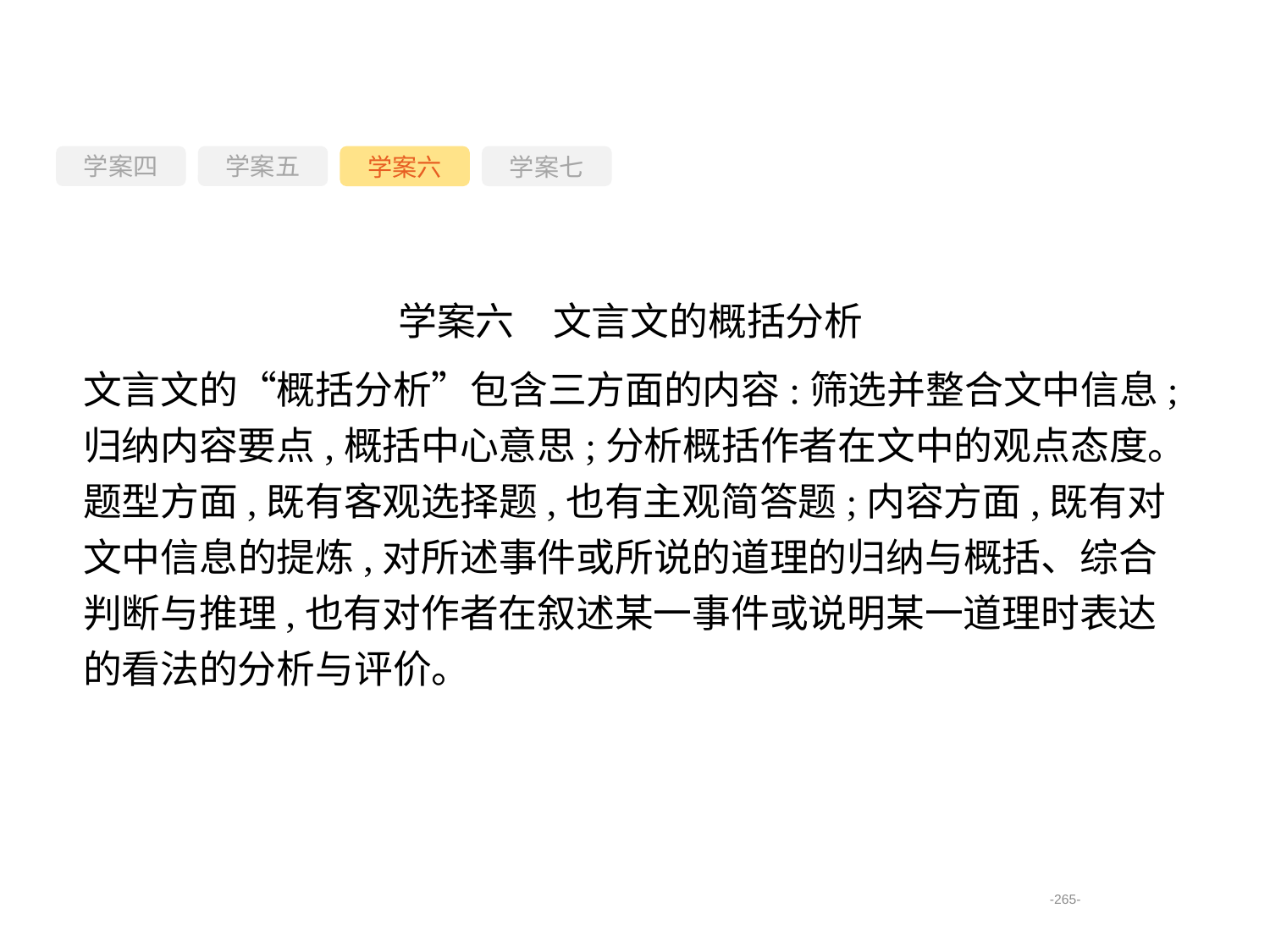

学案四
学案六
学案七
学案五
学案六　文言文的概括分析
文言文的“概括分析”包含三方面的内容:筛选并整合文中信息;归纳内容要点,概括中心意思;分析概括作者在文中的观点态度。题型方面,既有客观选择题,也有主观简答题;内容方面,既有对文中信息的提炼,对所述事件或所说的道理的归纳与概括、综合判断与推理,也有对作者在叙述某一事件或说明某一道理时表达的看法的分析与评价。
-265-